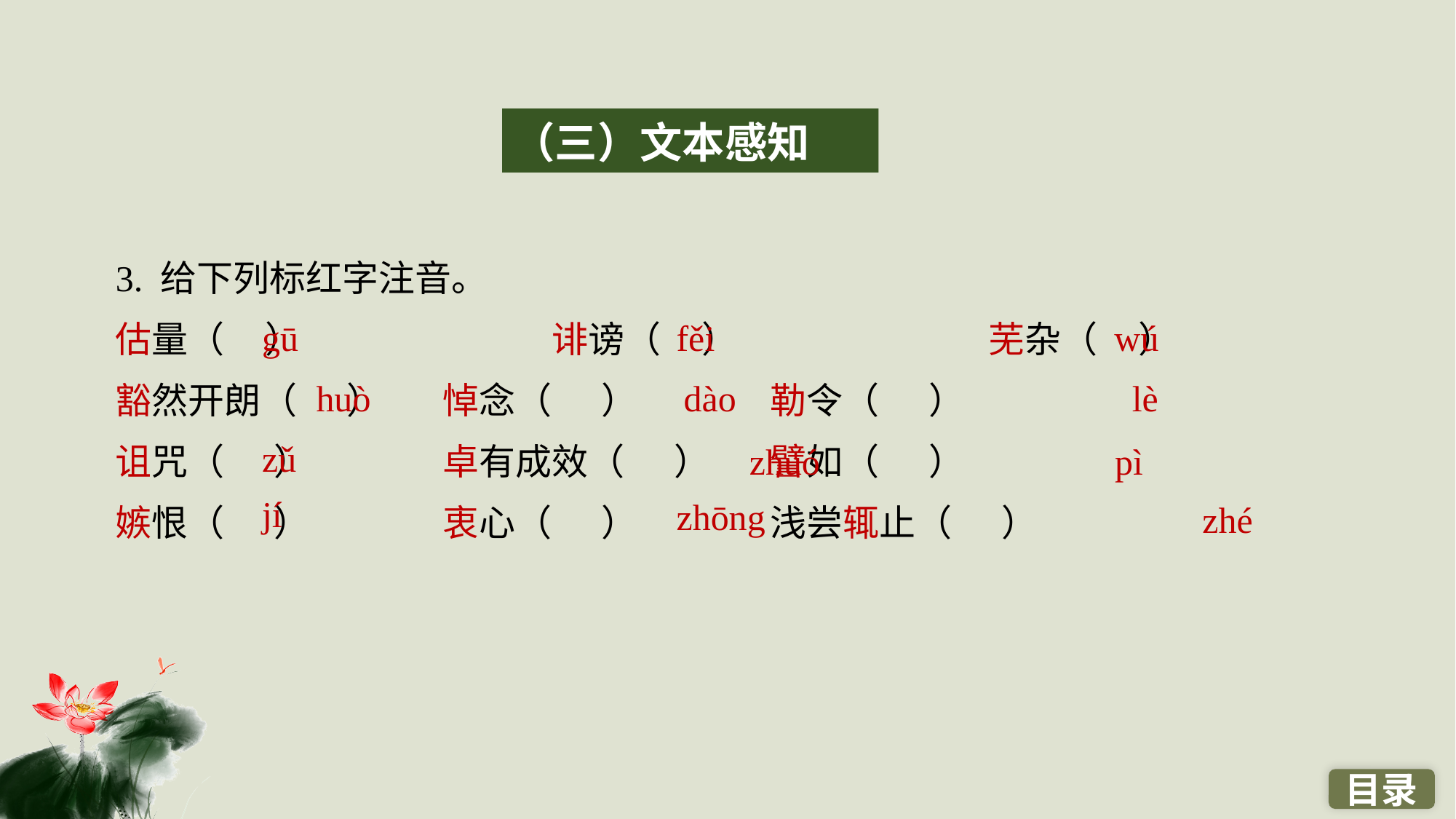

（三）文本感知
3. 给下列标红字注音。
估量（     ）　　		诽谤（     ）　　		芜杂（     ）
豁然开朗（      ）	悼念（      ）　　	勒令（      ）
诅咒（      ）　　	卓有成效（      ）	譬如（      ）
嫉恨（      ）　　	衷心（      ）　　	浅尝辄止（      ）
gū
fěi
wú
dào
lè
huò
zǔ
zhuó
pì
jí
zhōng
zhé